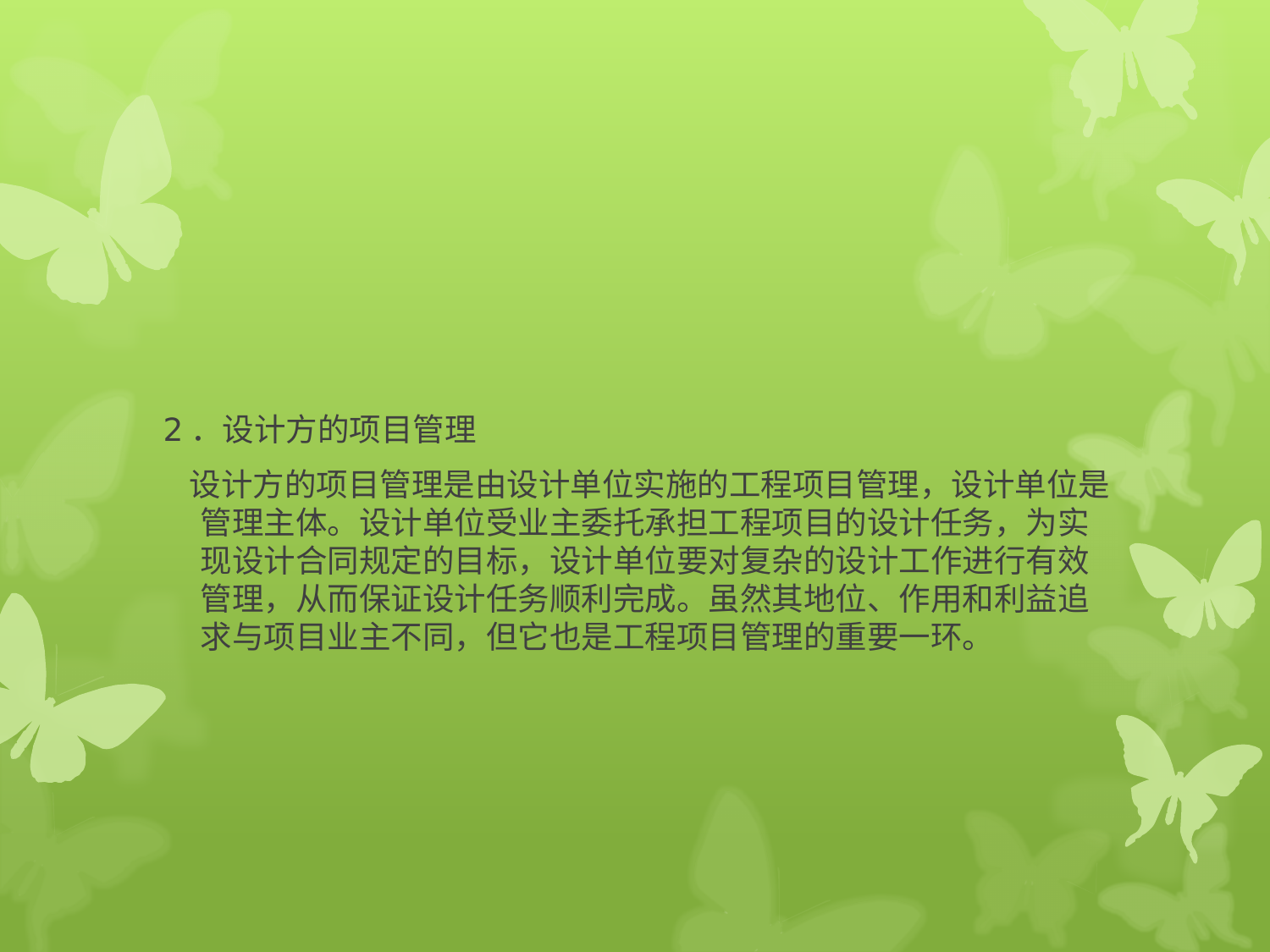

2．设计方的项目管理
    设计方的项目管理是由设计单位实施的工程项目管理，设计单位是管理主体。设计单位受业主委托承担工程项目的设计任务，为实现设计合同规定的目标，设计单位要对复杂的设计工作进行有效管理，从而保证设计任务顺利完成。虽然其地位、作用和利益追求与项目业主不同，但它也是工程项目管理的重要一环。